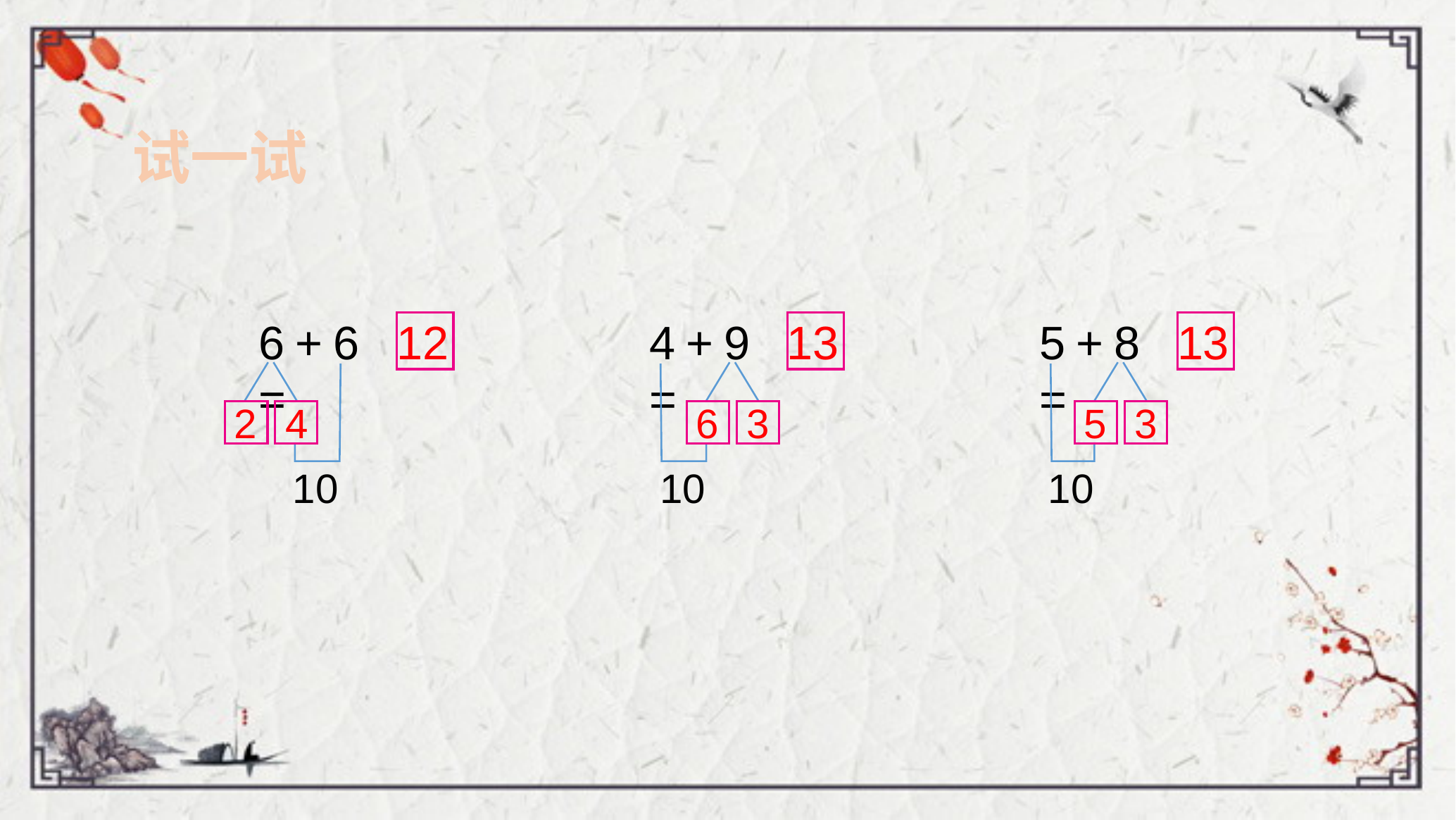

试一试
6 + 6 =

12
4 + 9 =

13
5 + 8 =

13

2
4
6
3
5
3

10
10
10